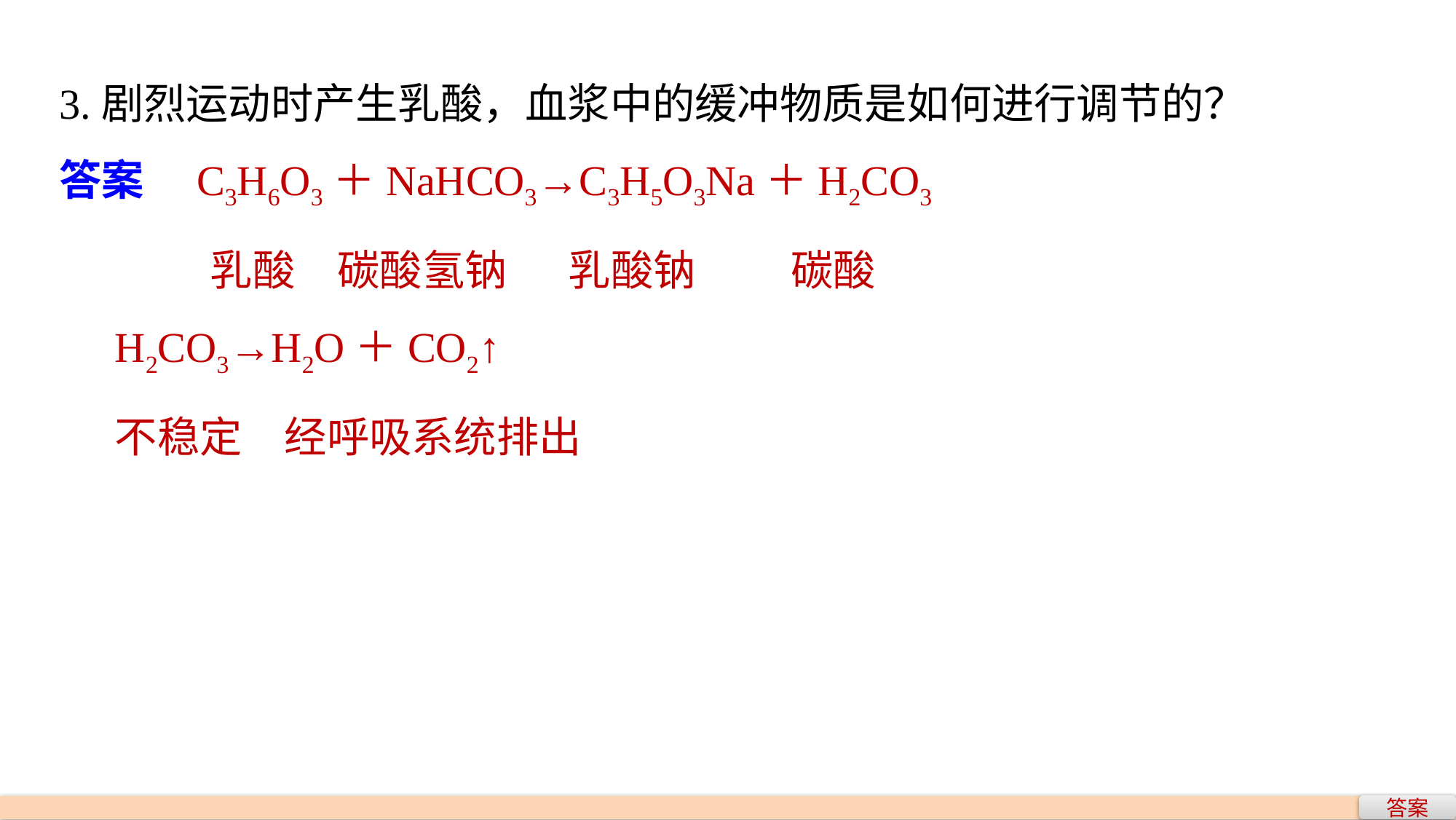

3.剧烈运动时产生乳酸，血浆中的缓冲物质是如何进行调节的？
答案　C3H6O3＋NaHCO3→C3H5O3Na＋H2CO3
         乳酸　碳酸氢钠　  乳酸钠　　 碳酸
H2CO3→H2O＋CO2↑
不稳定　经呼吸系统排出
答案